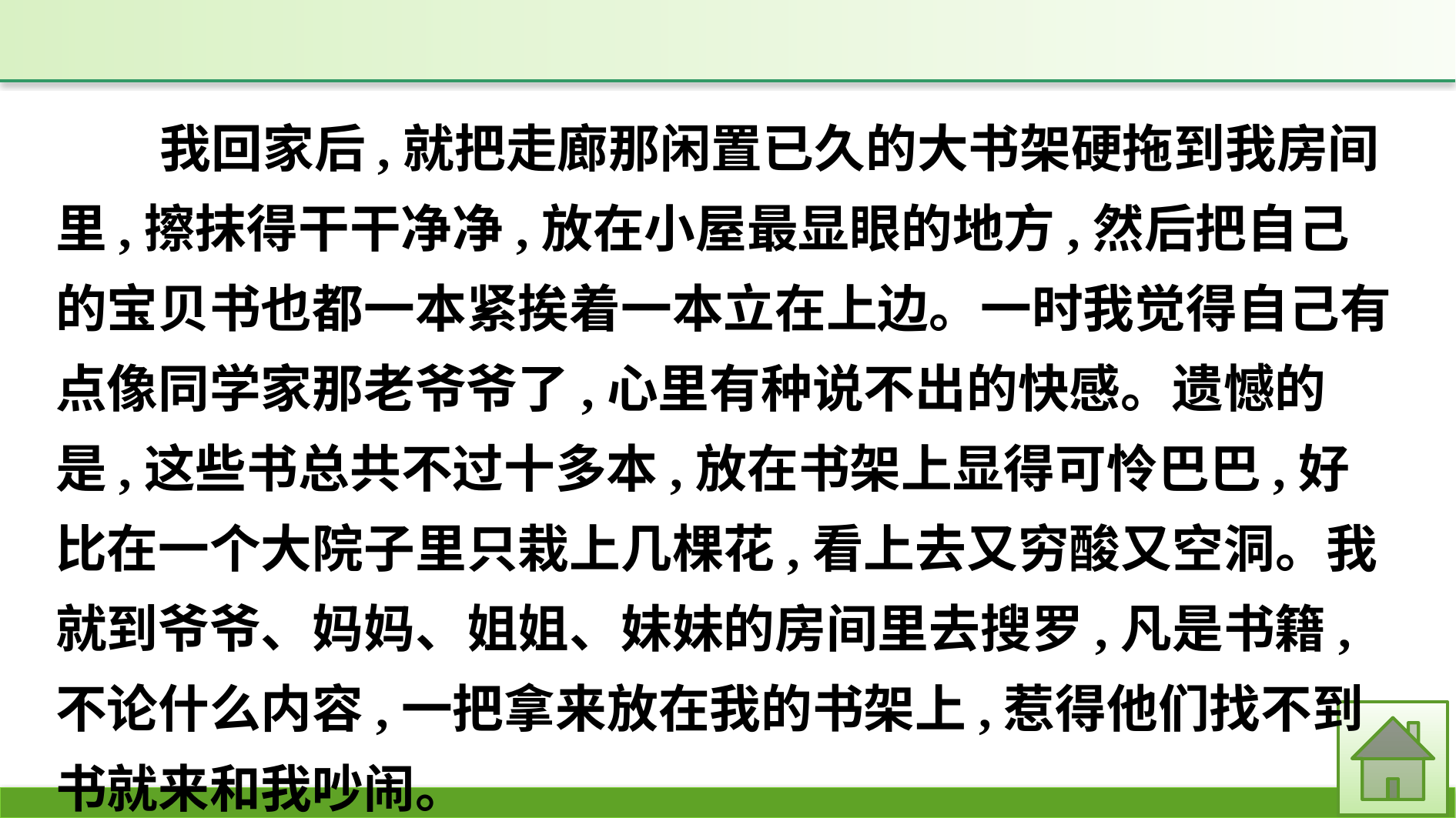

我回家后,就把走廊那闲置已久的大书架硬拖到我房间里,擦抹得干干净净,放在小屋最显眼的地方,然后把自己的宝贝书也都一本紧挨着一本立在上边。一时我觉得自己有点像同学家那老爷爷了,心里有种说不出的快感。遗憾的是,这些书总共不过十多本,放在书架上显得可怜巴巴,好比在一个大院子里只栽上几棵花,看上去又穷酸又空洞。我就到爷爷、妈妈、姐姐、妹妹的房间里去搜罗,凡是书籍,不论什么内容,一把拿来放在我的书架上,惹得他们找不到书就来和我吵闹。